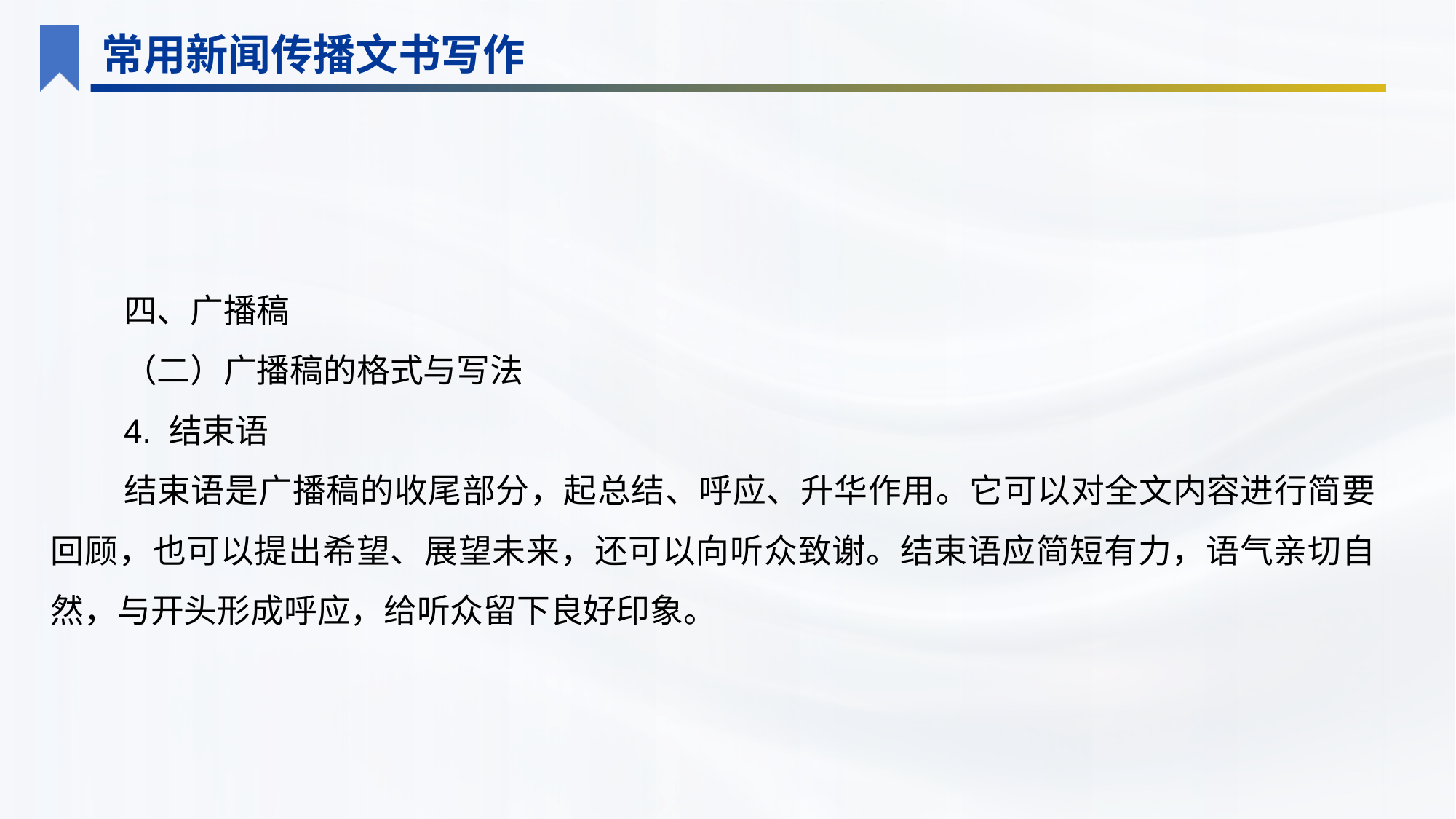

常用新闻传播文书写作
四、广播稿
（二）广播稿的格式与写法
4. 结束语
结束语是广播稿的收尾部分，起总结、呼应、升华作用。它可以对全文内容进行简要回顾，也可以提出希望、展望未来，还可以向听众致谢。结束语应简短有力，语气亲切自然，与开头形成呼应，给听众留下良好印象。